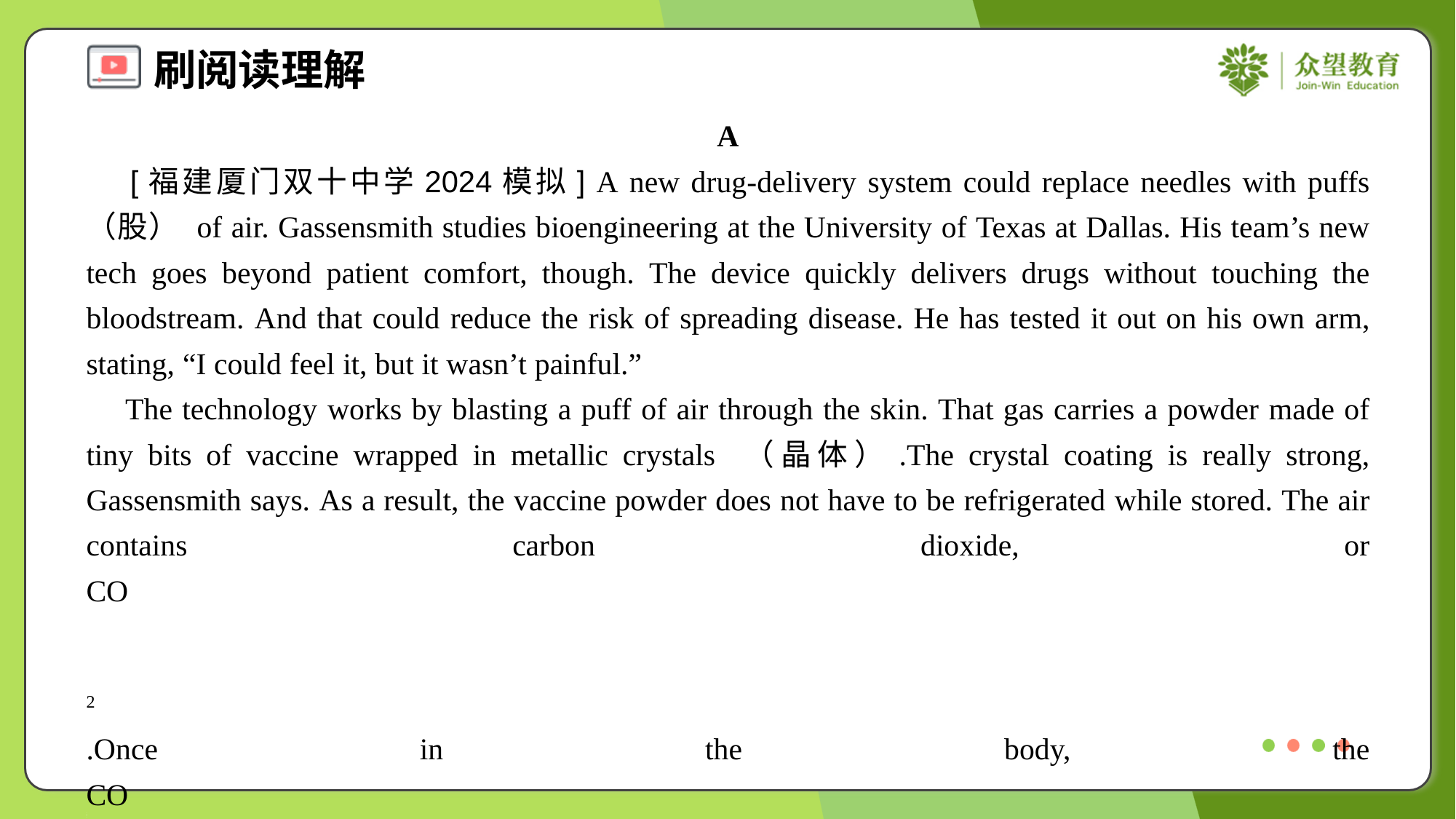

A
    [福建厦门双十中学2024模拟] A new drug-delivery system could replace needles with puffs （股） of air. Gassensmith studies bioengineering at the University of Texas at Dallas. His team’s new tech goes beyond patient comfort, though. The device quickly delivers drugs without touching the bloodstream. And that could reduce the risk of spreading disease. He has tested it out on his own arm, stating, “I could feel it, but it wasn’t painful.”
    The technology works by blasting a puff of air through the skin. That gas carries a powder made of tiny bits of vaccine wrapped in metallic crystals （晶体）.The crystal coating is really strong, Gassensmith says. As a result, the vaccine powder does not have to be refrigerated while stored. The air contains carbon dioxide, or CO<m> 2</m>.Once in the body, the CO<m> 2</m> that carries the powder will mix with water. This creates a weak acid that breaks down the crystal cover. Released, bits of vaccine is then able to enter the bloodstream.